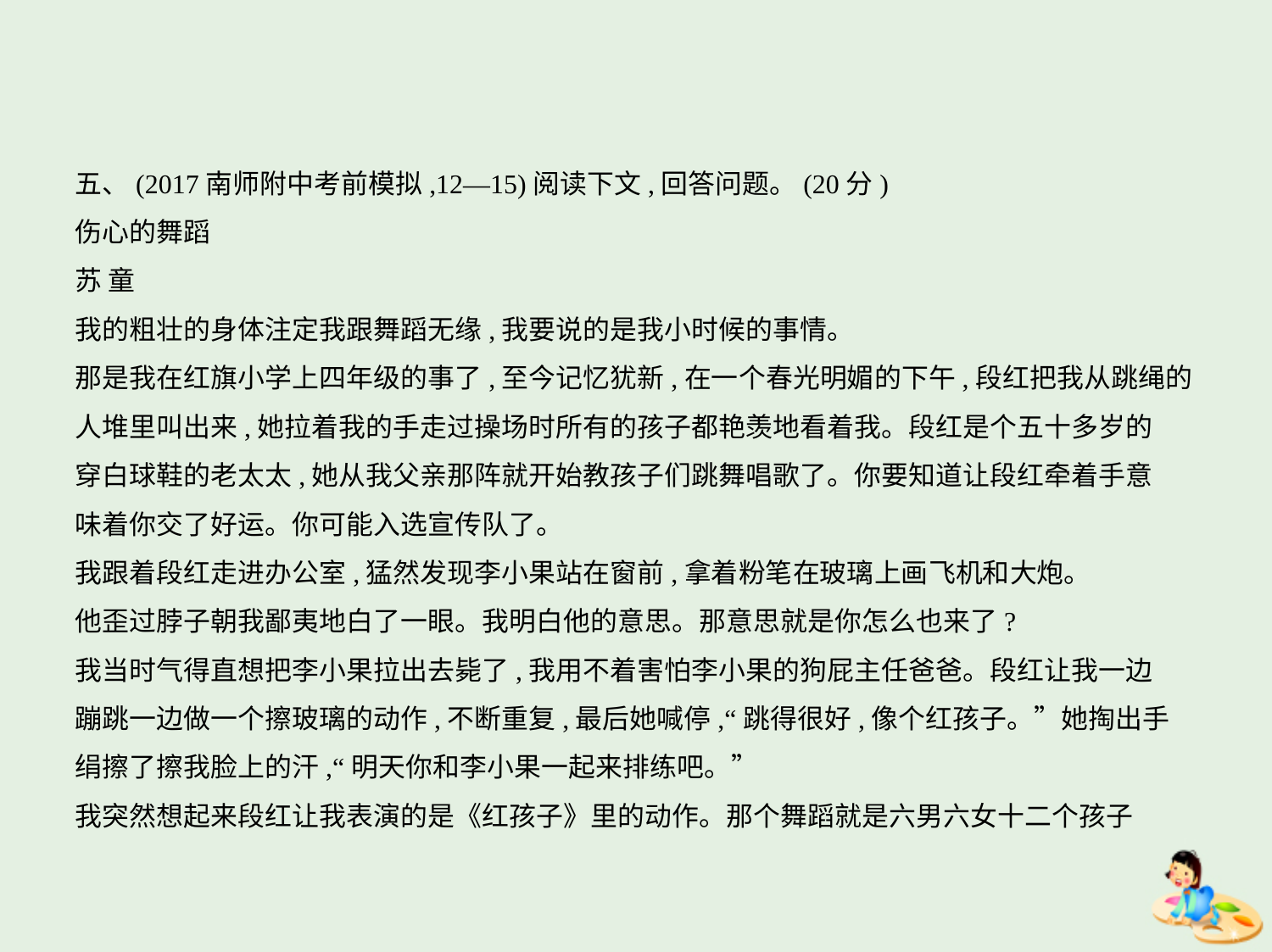

五、(2017南师附中考前模拟,12—15)阅读下文,回答问题。(20分)
伤心的舞蹈
苏 童
我的粗壮的身体注定我跟舞蹈无缘,我要说的是我小时候的事情。
那是我在红旗小学上四年级的事了,至今记忆犹新,在一个春光明媚的下午,段红把我从跳绳的
人堆里叫出来,她拉着我的手走过操场时所有的孩子都艳羡地看着我。段红是个五十多岁的
穿白球鞋的老太太,她从我父亲那阵就开始教孩子们跳舞唱歌了。你要知道让段红牵着手意
味着你交了好运。你可能入选宣传队了。
我跟着段红走进办公室,猛然发现李小果站在窗前,拿着粉笔在玻璃上画飞机和大炮。
他歪过脖子朝我鄙夷地白了一眼。我明白他的意思。那意思就是你怎么也来了?
我当时气得直想把李小果拉出去毙了,我用不着害怕李小果的狗屁主任爸爸。段红让我一边
蹦跳一边做一个擦玻璃的动作,不断重复,最后她喊停,“跳得很好,像个红孩子。”她掏出手
绢擦了擦我脸上的汗,“明天你和李小果一起来排练吧。”
我突然想起来段红让我表演的是《红孩子》里的动作。那个舞蹈就是六男六女十二个孩子